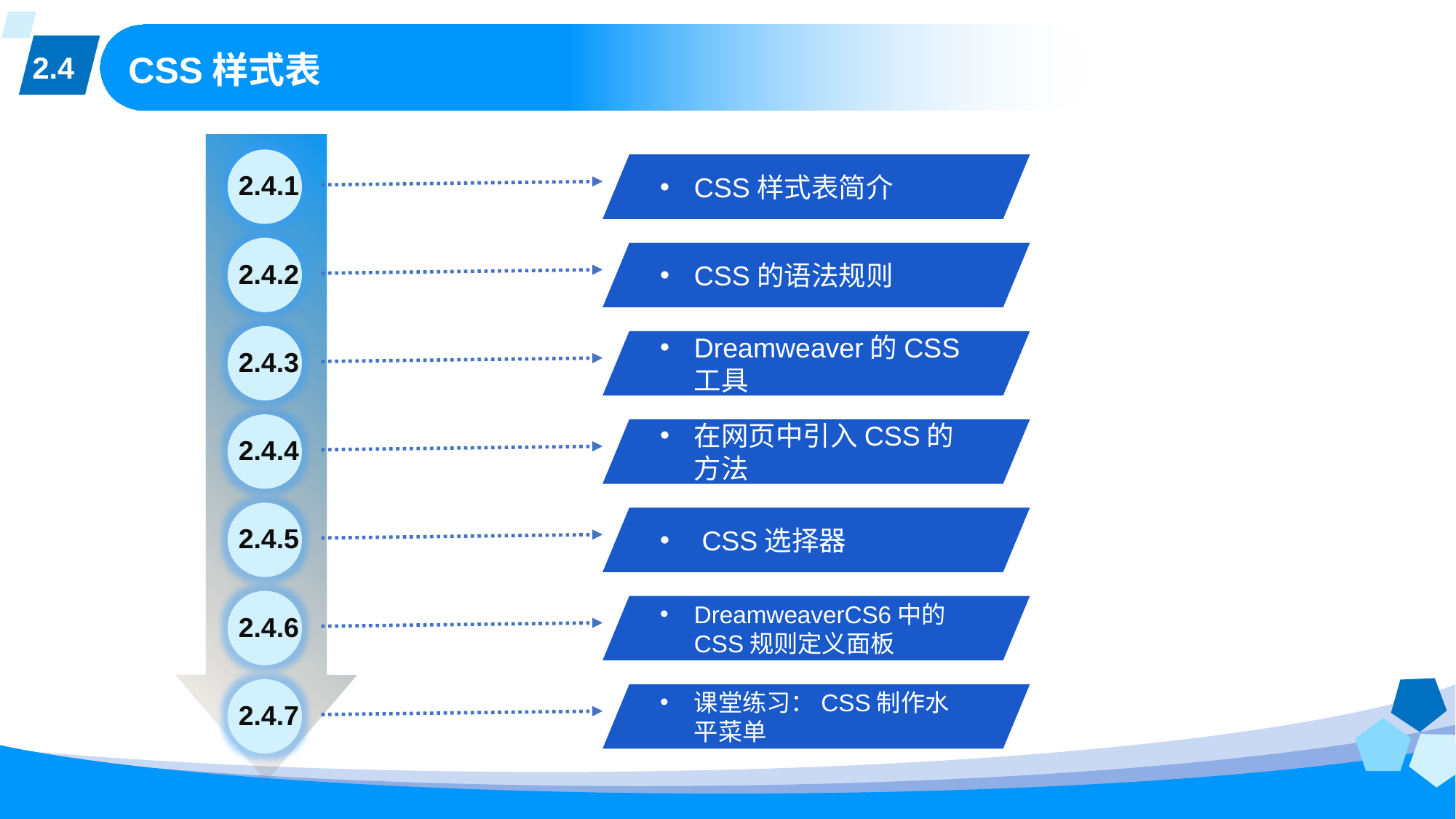

2.4
# CSS样式表

2.4.1
CSS样式表简介

2.4.2
CSS的语法规则

2.4.3
Dreamweaver的CSS工具

2.4.4
在网页中引入CSS的方法

2.4.5
 CSS选择器

2.4.6
DreamweaverCS6中的CSS规则定义面板

2.4.7
课堂练习：CSS制作水平菜单